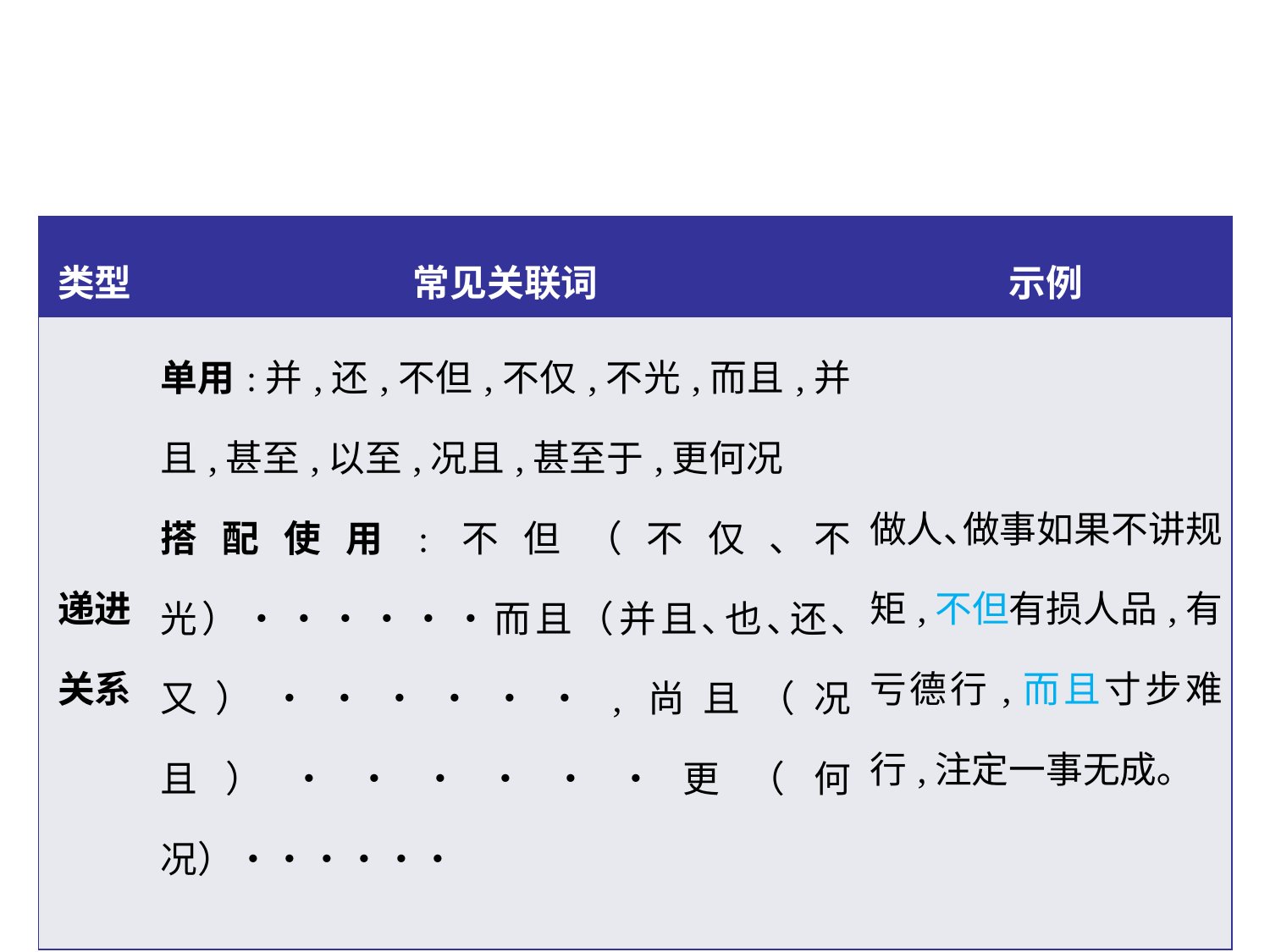

| 类型 | 常见关联词 | 示例 |
| --- | --- | --- |
| 递进关系 | 单用:并,还,不但,不仅,不光,而且,并且,甚至,以至,况且,甚至于,更何况 搭配使用:不但（不仅､不光）••••••而且（并且､也､还､又）••••••,尚且（况且）••••••更（何况）•••••• | 做人､做事如果不讲规矩,不但有损人品,有亏德行,而且寸步难行,注定一事无成｡ |